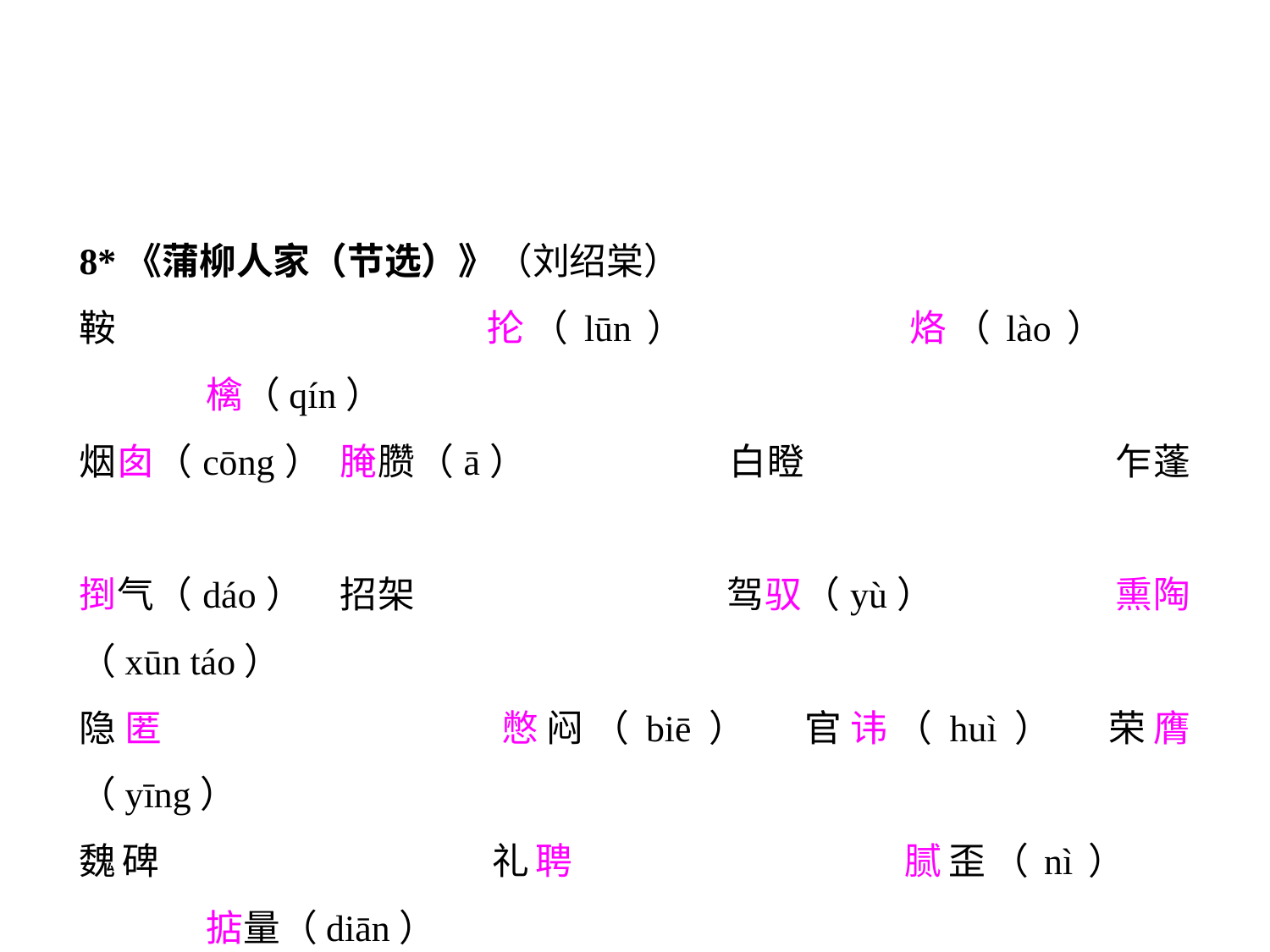

8*《蒲柳人家（节选）》（刘绍棠）
鞍			抡（lūn）		烙（lào）		檎（qín）
烟囱（cōng）	腌臜（ā）		白瞪			乍蓬
捯气（dáo）	招架			驾驭（yù）		熏陶（xūn táo）
隐匿			憋闷（biē）	官讳（huì）	荣膺（yīng）
魏碑			礼聘			腻歪（nì）		掂量（diān）
到了儿（liǎo）	捎马子（shào）	一气呵成		不知好歹
妙手回春		两肋插刀（lèi）	望眼欲穿		天伦之乐
如坐针毡（zhān）